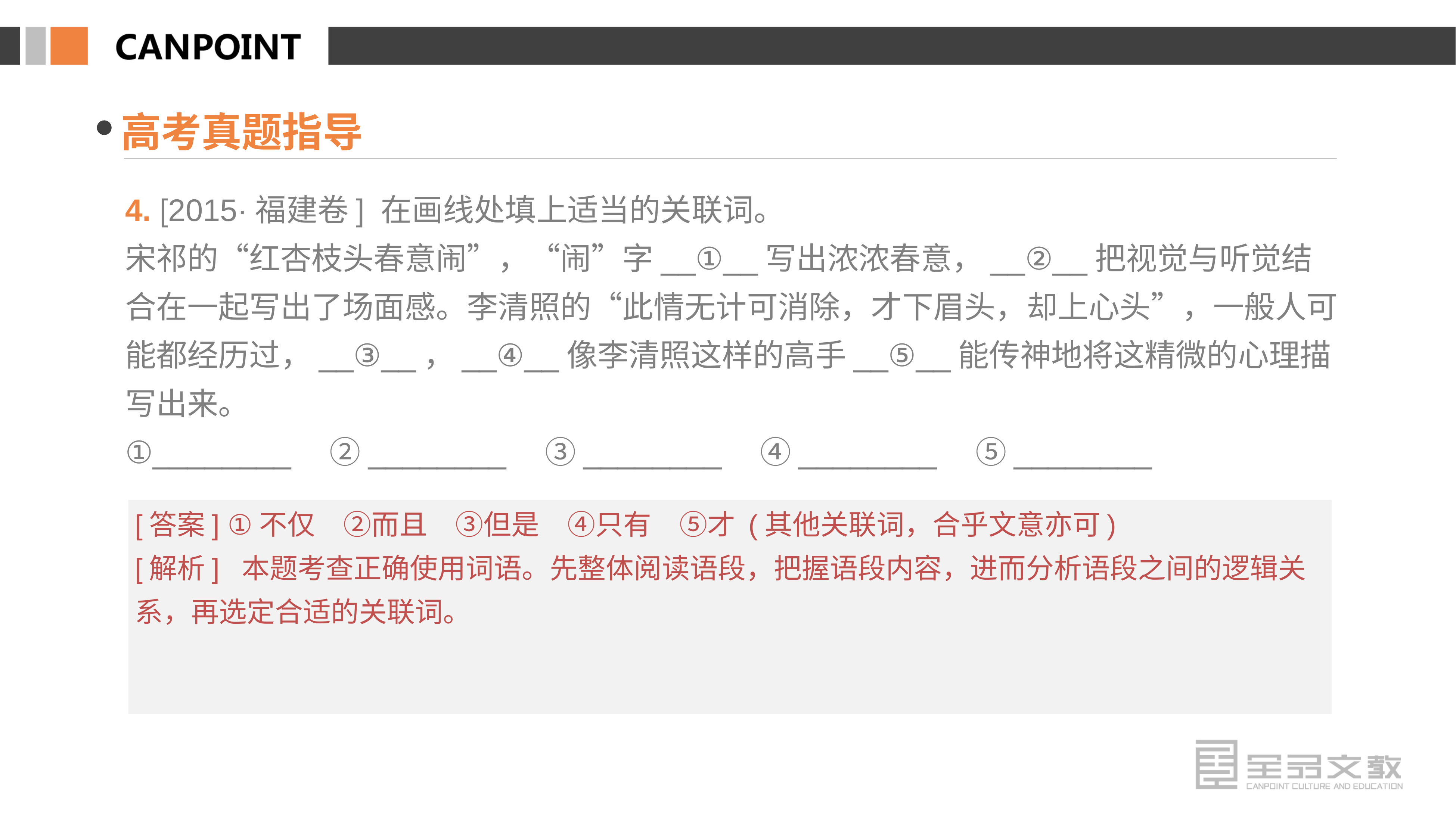

高考真题指导

4. [2015·福建卷] 在画线处填上适当的关联词。
宋祁的“红杏枝头春意闹”，“闹”字__①__写出浓浓春意，__②__把视觉与听觉结合在一起写出了场面感。李清照的“此情无计可消除，才下眉头，却上心头”，一般人可能都经历过，__③__，__④__像李清照这样的高手__⑤__能传神地将这精微的心理描写出来。
①________　②________　③________　④________　⑤________

[答案] ①不仅　②而且　③但是　④只有　⑤才 (其他关联词，合乎文意亦可)
[解析]  本题考查正确使用词语。先整体阅读语段，把握语段内容，进而分析语段之间的逻辑关系，再选定合适的关联词。